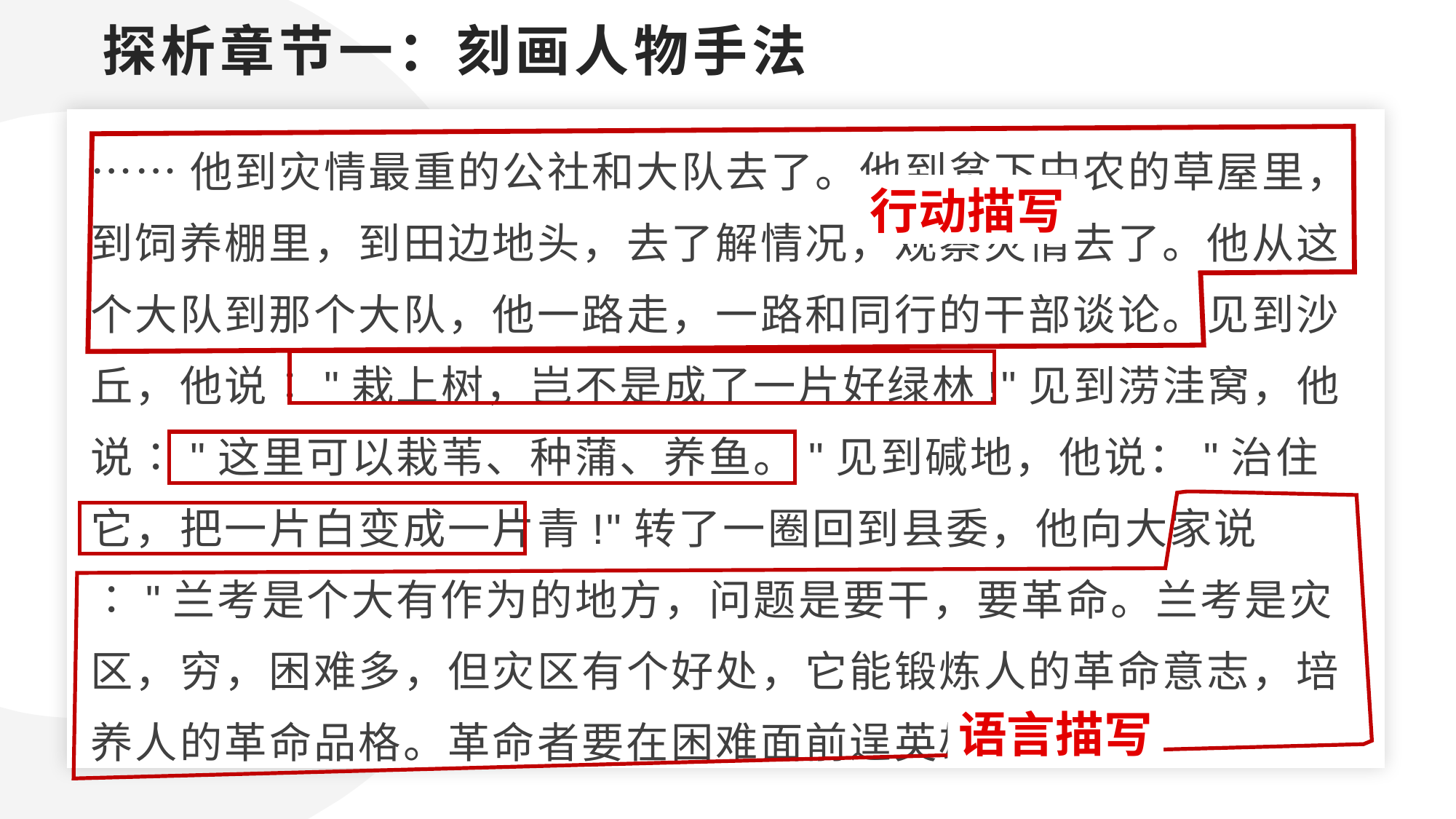

探析章节一：刻画人物手法

……他到灾情最重的公社和大队去了。他到贫下中农的草屋里，到饲养棚里，到田边地头，去了解情况，观察灾情去了。他从这个大队到那个大队，他一路走，一路和同行的干部谈论。见到沙丘，他说∶"栽上树，岂不是成了一片好绿林!"见到涝洼窝，他说∶"这里可以栽苇、种蒲、养鱼。"见到碱地，他说："治住它，把一片白变成一片青!"转了一圈回到县委，他向大家说∶"兰考是个大有作为的地方，问题是要干，要革命。兰考是灾区，穷，困难多，但灾区有个好处，它能锻炼人的革命意志，培养人的革命品格。革命者要在困难面前逞英雄。"……

行动描写

语言描写